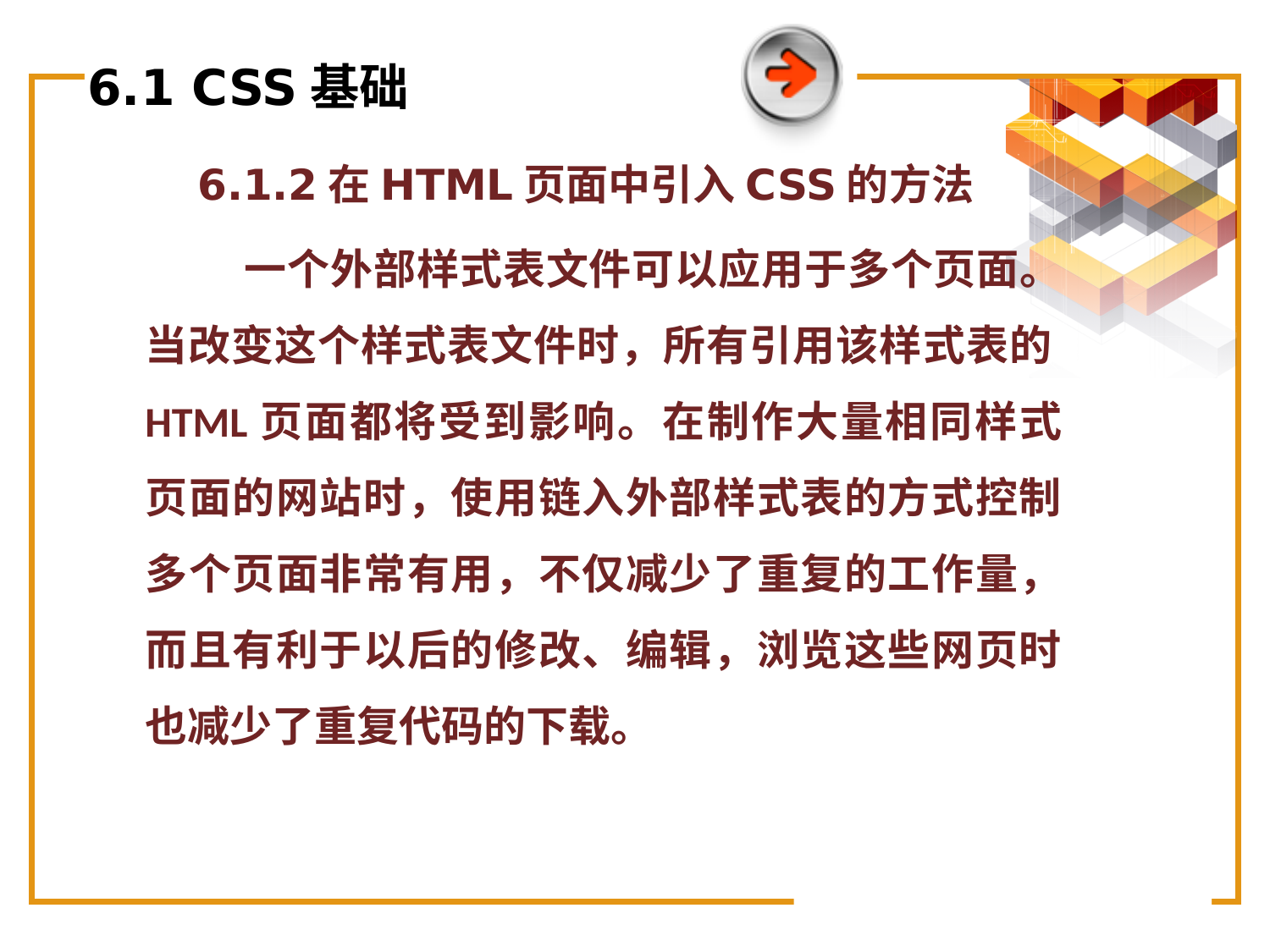

# 6.1 CSS基础
6.1.2在HTML页面中引入CSS的方法
     一个外部样式表文件可以应用于多个页面。当改变这个样式表文件时，所有引用该样式表的HTML页面都将受到影响。在制作大量相同样式页面的网站时，使用链入外部样式表的方式控制多个页面非常有用，不仅减少了重复的工作量，而且有利于以后的修改、编辑，浏览这些网页时也减少了重复代码的下载。